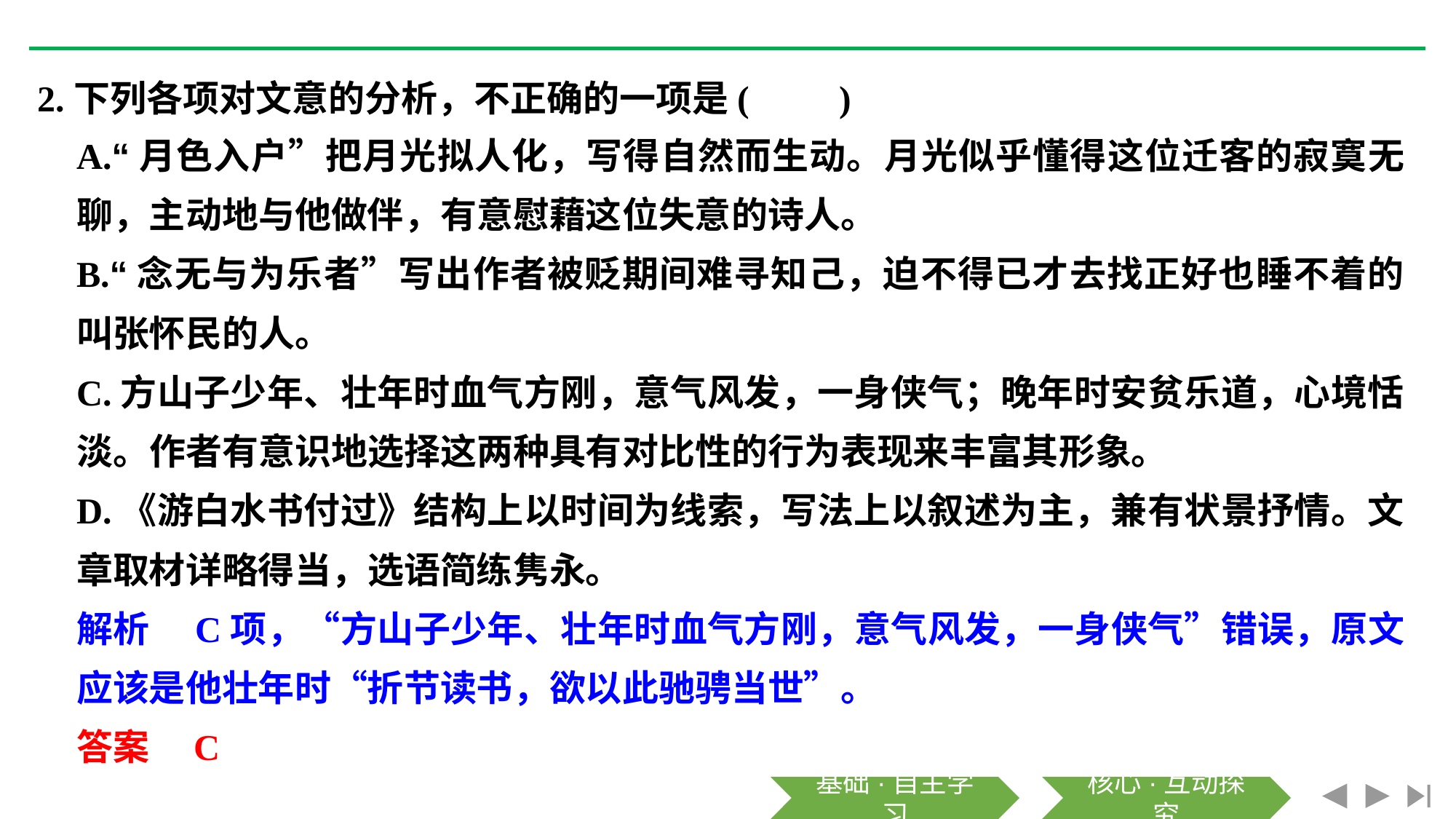

2.下列各项对文意的分析，不正确的一项是(　　)
A.“月色入户”把月光拟人化，写得自然而生动。月光似乎懂得这位迁客的寂寞无聊，主动地与他做伴，有意慰藉这位失意的诗人。
B.“念无与为乐者”写出作者被贬期间难寻知己，迫不得已才去找正好也睡不着的叫张怀民的人。
C.方山子少年、壮年时血气方刚，意气风发，一身侠气；晚年时安贫乐道，心境恬淡。作者有意识地选择这两种具有对比性的行为表现来丰富其形象。
D.《游白水书付过》结构上以时间为线索，写法上以叙述为主，兼有状景抒情。文章取材详略得当，选语简练隽永。
解析　C项，“方山子少年、壮年时血气方刚，意气风发，一身侠气”错误，原文应该是他壮年时“折节读书，欲以此驰骋当世”。
答案　C